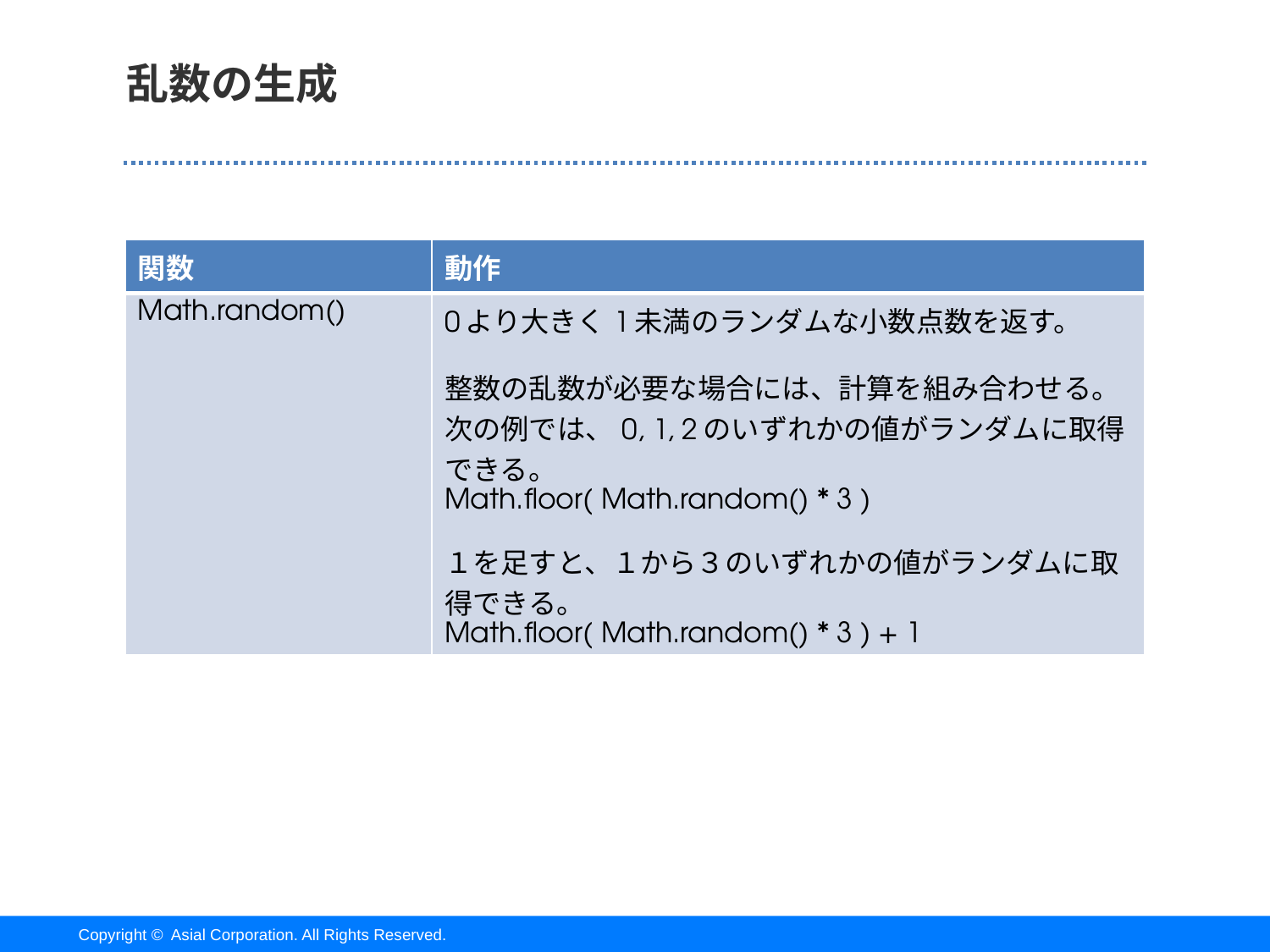

# 乱数の生成
| 関数 | 動作 |
| --- | --- |
| Math.random() | 0より大きく1未満のランダムな小数点数を返す。   整数の乱数が必要な場合には、計算を組み合わせる。 次の例では、0, 1, 2のいずれかの値がランダムに取得できる。 Math.floor( Math.random() \* 3 )   １を足すと、１から３のいずれかの値がランダムに取得できる。 Math.floor( Math.random() \* 3 ) + 1 |